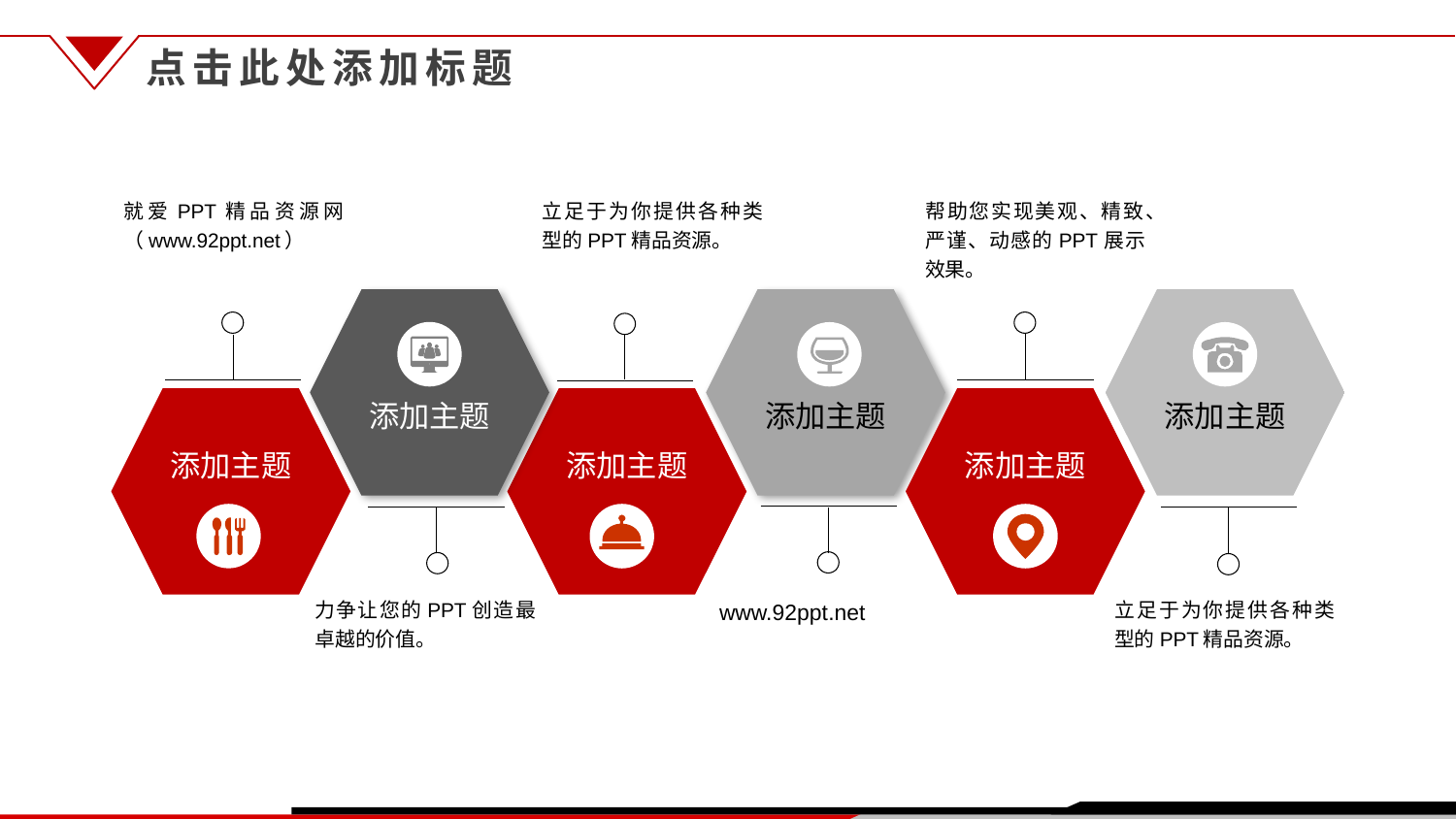

点击此处添加标题
就爱PPT精品资源网（www.92ppt.net）
立足于为你提供各种类型的PPT精品资源。
帮助您实现美观、精致、严谨、动感的PPT展示效果。

添加主题

添加主题

添加主题

添加主题

添加主题

添加主题

力争让您的PPT创造最卓越的价值。
www.92ppt.net
立足于为你提供各种类型的PPT精品资源。